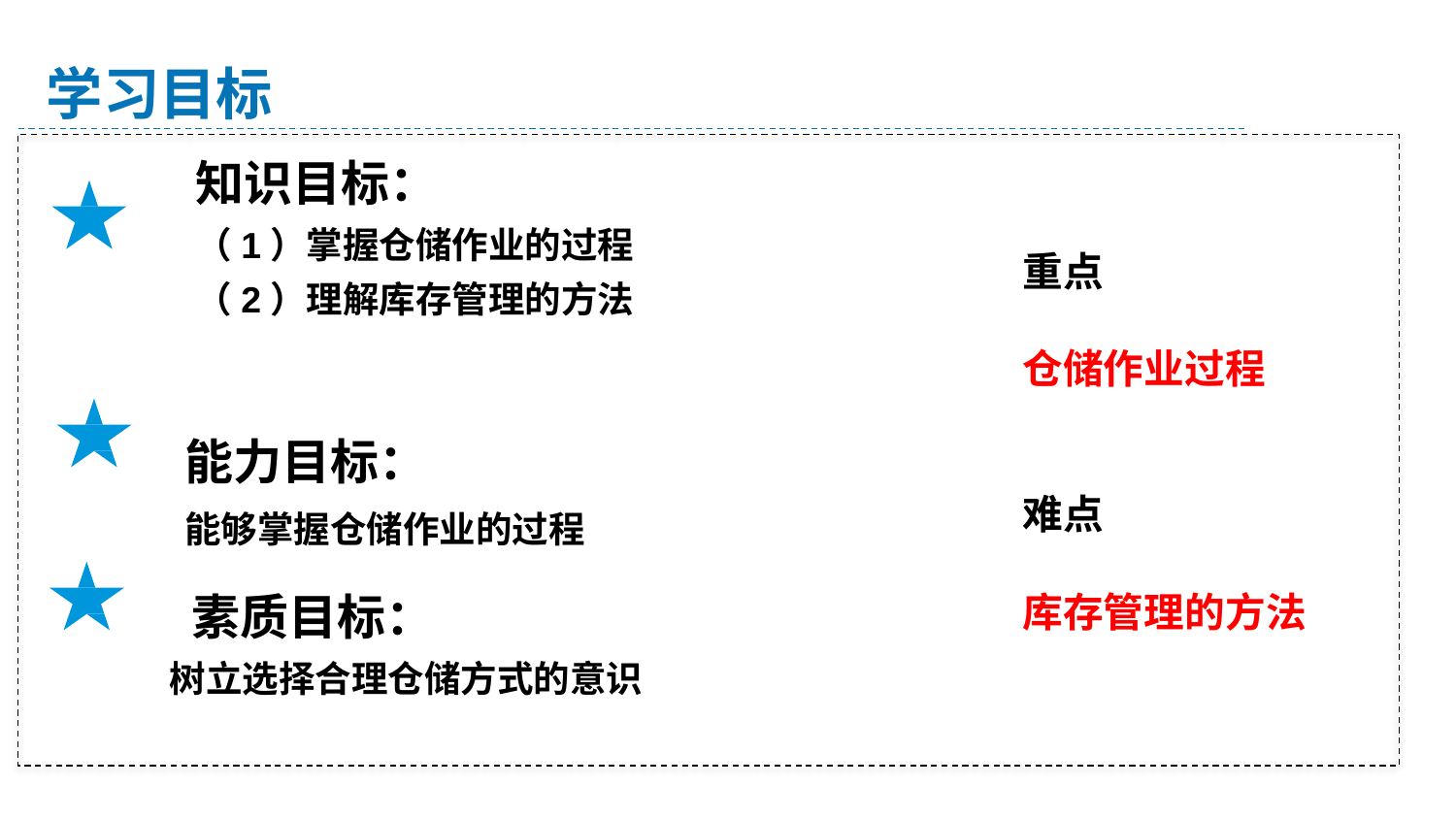

学习目标

知识目标：
（1）掌握仓储作业的过程
（2）理解库存管理的方法

重点

仓储作业过程

难点

库存管理的方法

能力目标：
能够掌握仓储作业的过程

素质目标：
            树立选择合理仓储方式的意识